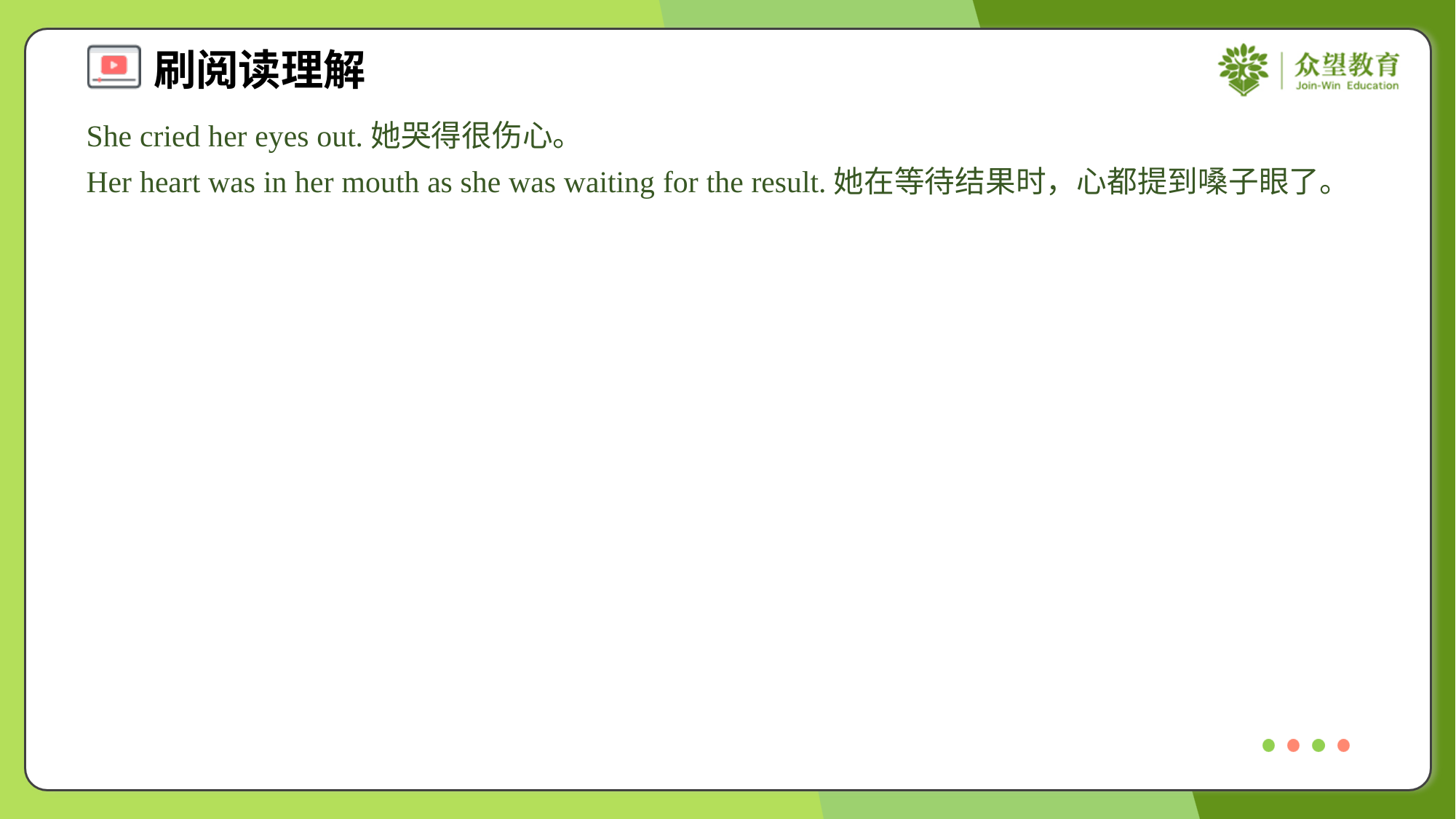

She cried her eyes out.她哭得很伤心。
Her heart was in her mouth as she was waiting for the result.她在等待结果时，心都提到嗓子眼了。